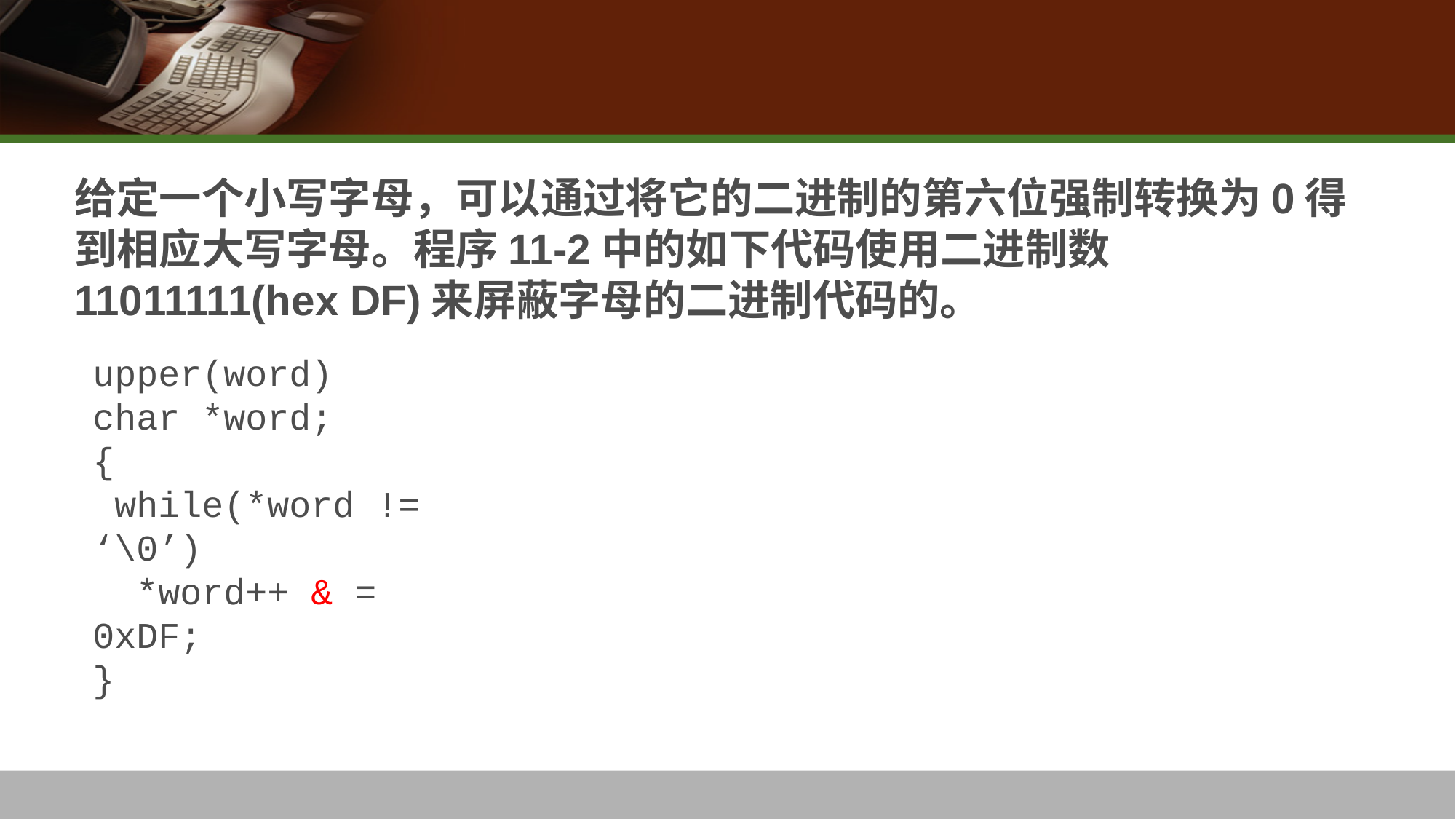

# 给定一个小写字母，可以通过将它的二进制的第六位强制转换为0得到相应大写字母。程序11-2中的如下代码使用二进制数11011111(hex DF)来屏蔽字母的二进制代码的。
upper(word)
char *word;
{
 while(*word != ‘\0’)
  *word++ & = 0xDF;
}